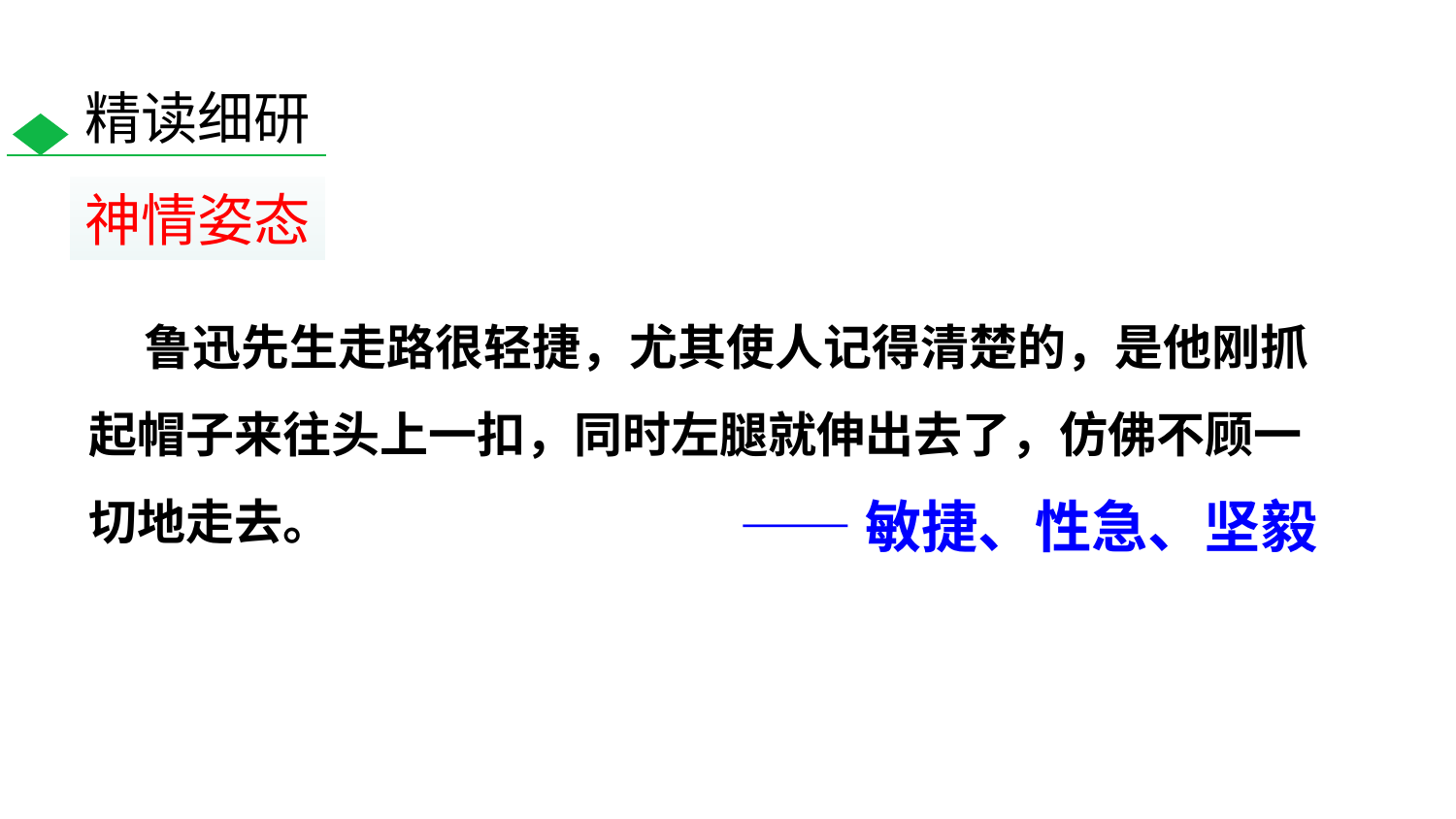

精读细研

神情姿态
    鲁迅先生走路很轻捷，尤其使人记得清楚的，是他刚抓起帽子来往头上一扣，同时左腿就伸出去了，仿佛不顾一切地走去。
——敏捷、性急、坚毅